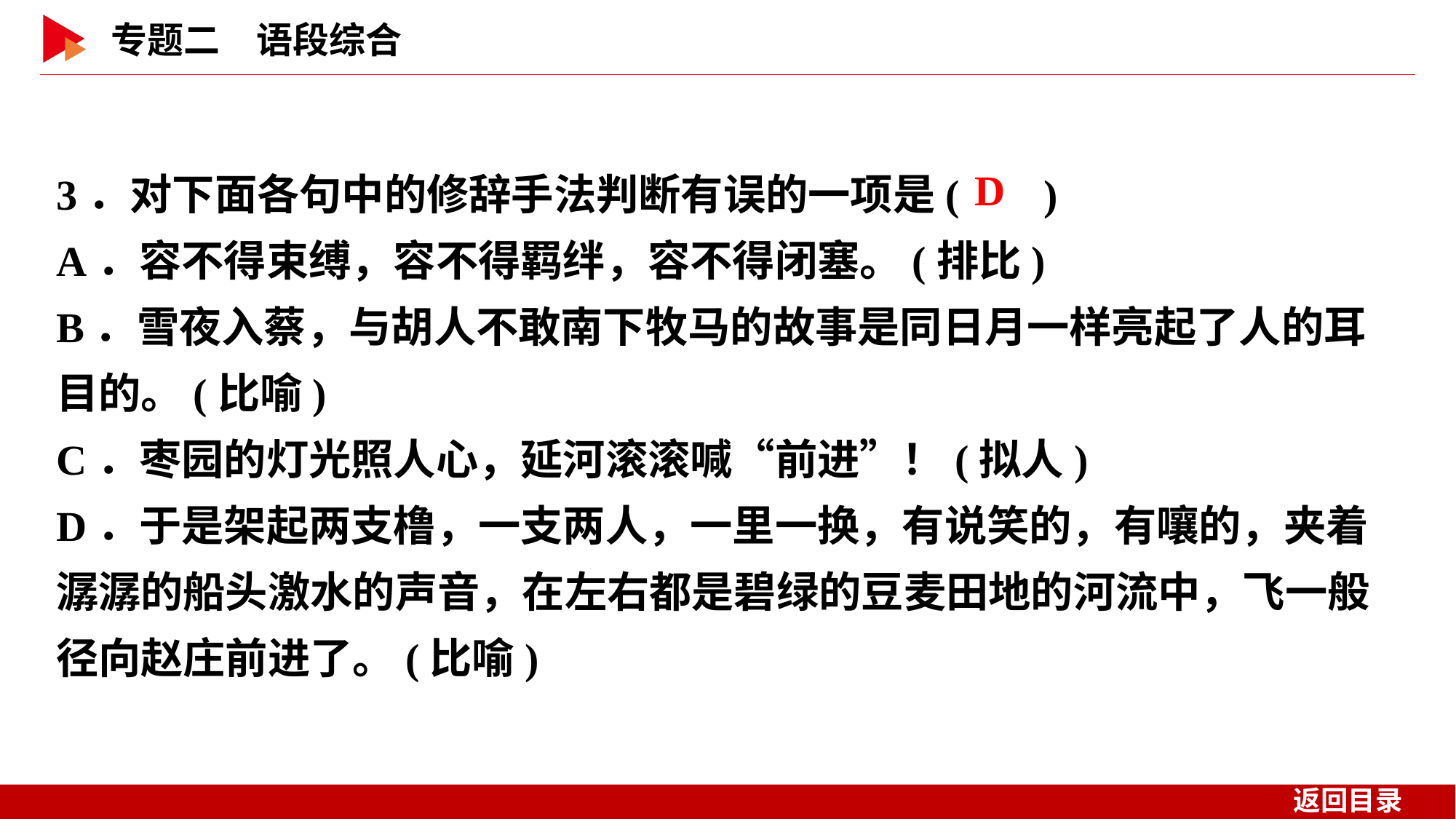

3．对下面各句中的修辞手法判断有误的一项是(        )
A．容不得束缚，容不得羁绊，容不得闭塞。(排比)
B．雪夜入蔡，与胡人不敢南下牧马的故事是同日月一样亮起了人的耳目的。(比喻)
C．枣园的灯光照人心，延河滚滚喊“前进”！(拟人)
D．于是架起两支橹，一支两人，一里一换，有说笑的，有嚷的，夹着潺潺的船头激水的声音，在左右都是碧绿的豆麦田地的河流中，飞一般径向赵庄前进了。(比喻)
   D